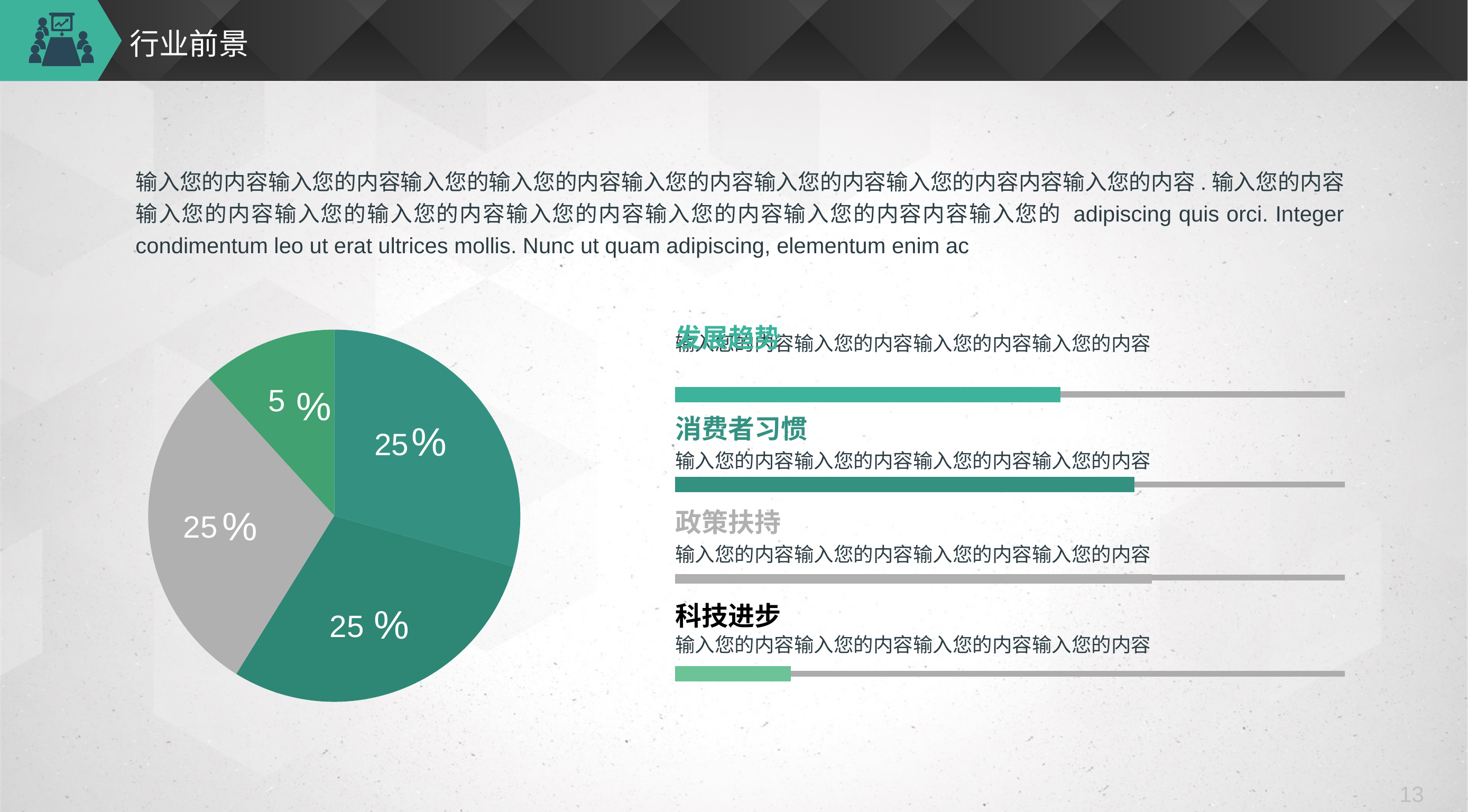

# 行业前景
输入您的内容输入您的内容输入您的输入您的内容输入您的内容输入您的内容输入您的内容内容输入您的内容.输入您的内容输入您的内容输入您的输入您的内容输入您的内容输入您的内容输入您的内容内容输入您的 adipiscing quis orci. Integer condimentum leo ut erat ultrices mollis. Nunc ut quam adipiscing, elementum enim ac

### Chart:

| Category | Sales |
|---|---|
| 1st Qtr | 25.0 |
| 2nd Qtr | 25.0 |
| 3rd Qtr | 25.0 |
| 4th Qtr | 10.0 |
5
%
25
%
25
%
25
%
发展趋势
输入您的内容输入您的内容输入您的内容输入您的内容

消费者习惯
输入您的内容输入您的内容输入您的内容输入您的内容

政策扶持
输入您的内容输入您的内容输入您的内容输入您的内容

科技进步
输入您的内容输入您的内容输入您的内容输入您的内容

13